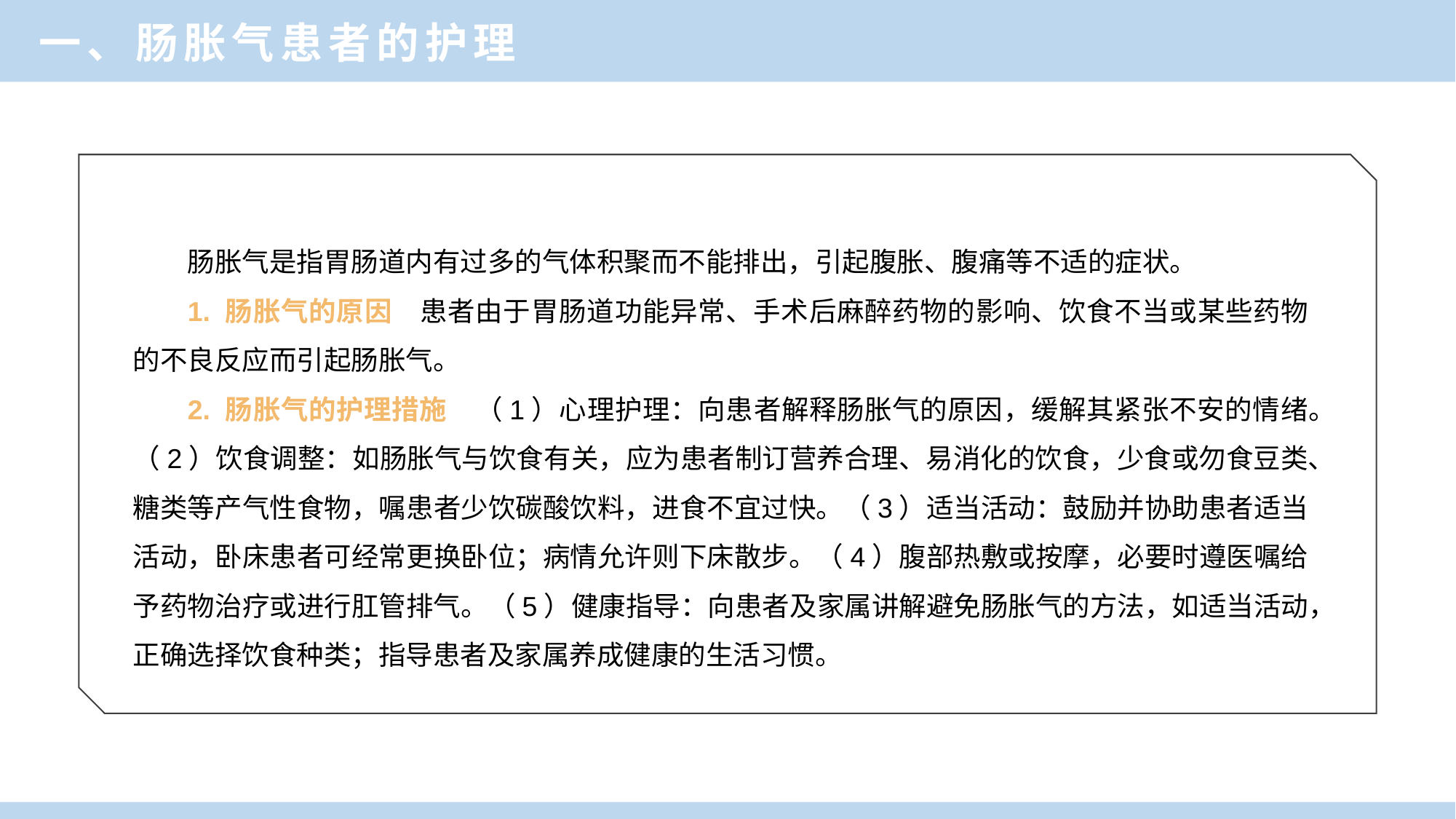

一、肠胀气患者的护理

肠胀气是指胃肠道内有过多的气体积聚而不能排出，引起腹胀、腹痛等不适的症状。
1. 肠胀气的原因　患者由于胃肠道功能异常、手术后麻醉药物的影响、饮食不当或某些药物的不良反应而引起肠胀气。
2. 肠胀气的护理措施　（1）心理护理：向患者解释肠胀气的原因，缓解其紧张不安的情绪。（2）饮食调整：如肠胀气与饮食有关，应为患者制订营养合理、易消化的饮食，少食或勿食豆类、糖类等产气性食物，嘱患者少饮碳酸饮料，进食不宜过快。（3）适当活动：鼓励并协助患者适当活动，卧床患者可经常更换卧位；病情允许则下床散步。（4）腹部热敷或按摩，必要时遵医嘱给予药物治疗或进行肛管排气。（5）健康指导：向患者及家属讲解避免肠胀气的方法，如适当活动，正确选择饮食种类；指导患者及家属养成健康的生活习惯。